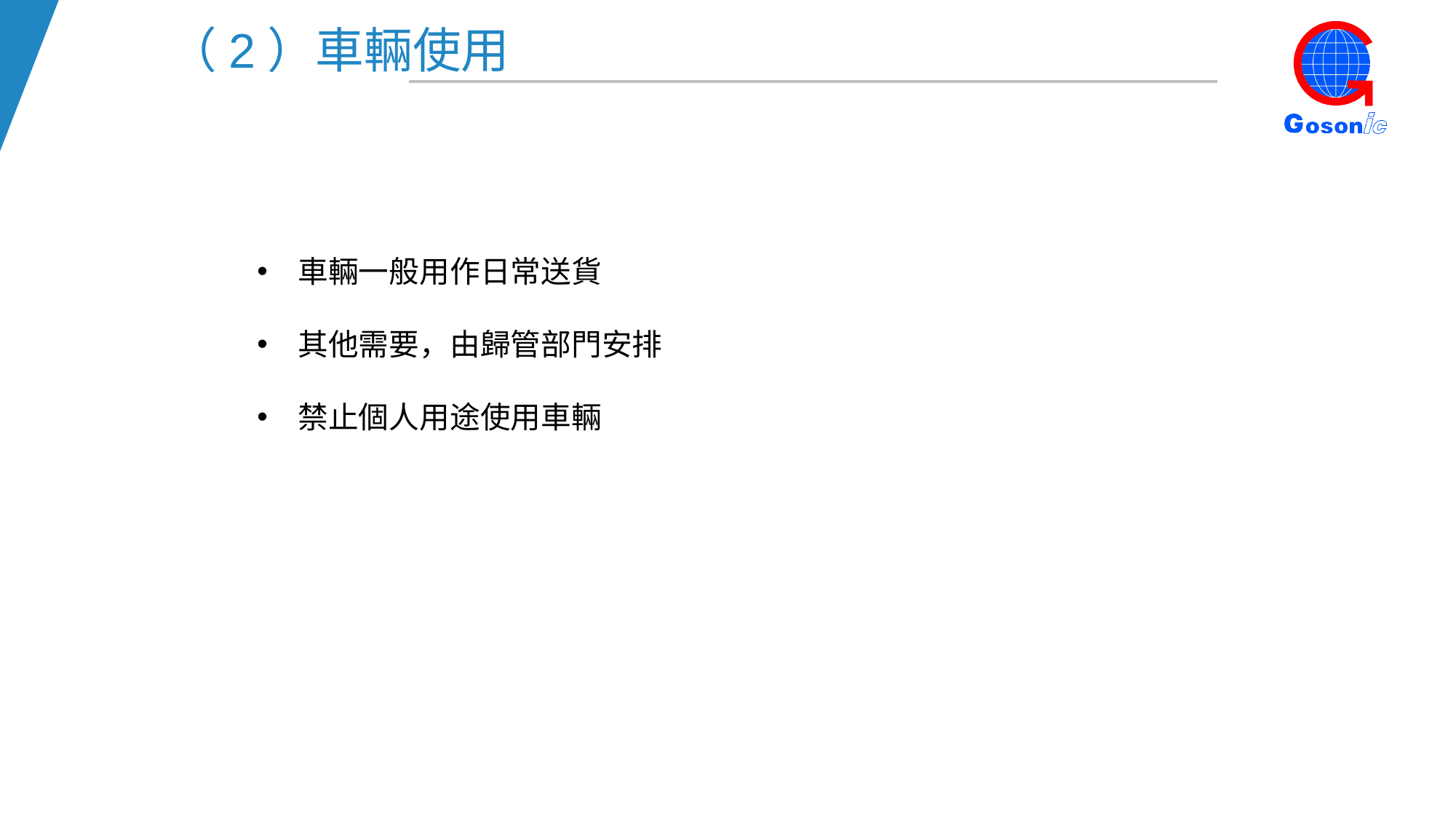

（2）車輛使用
車輛一般用作日常送貨

其他需要，由歸管部門安排

禁止個人用途使用車輛